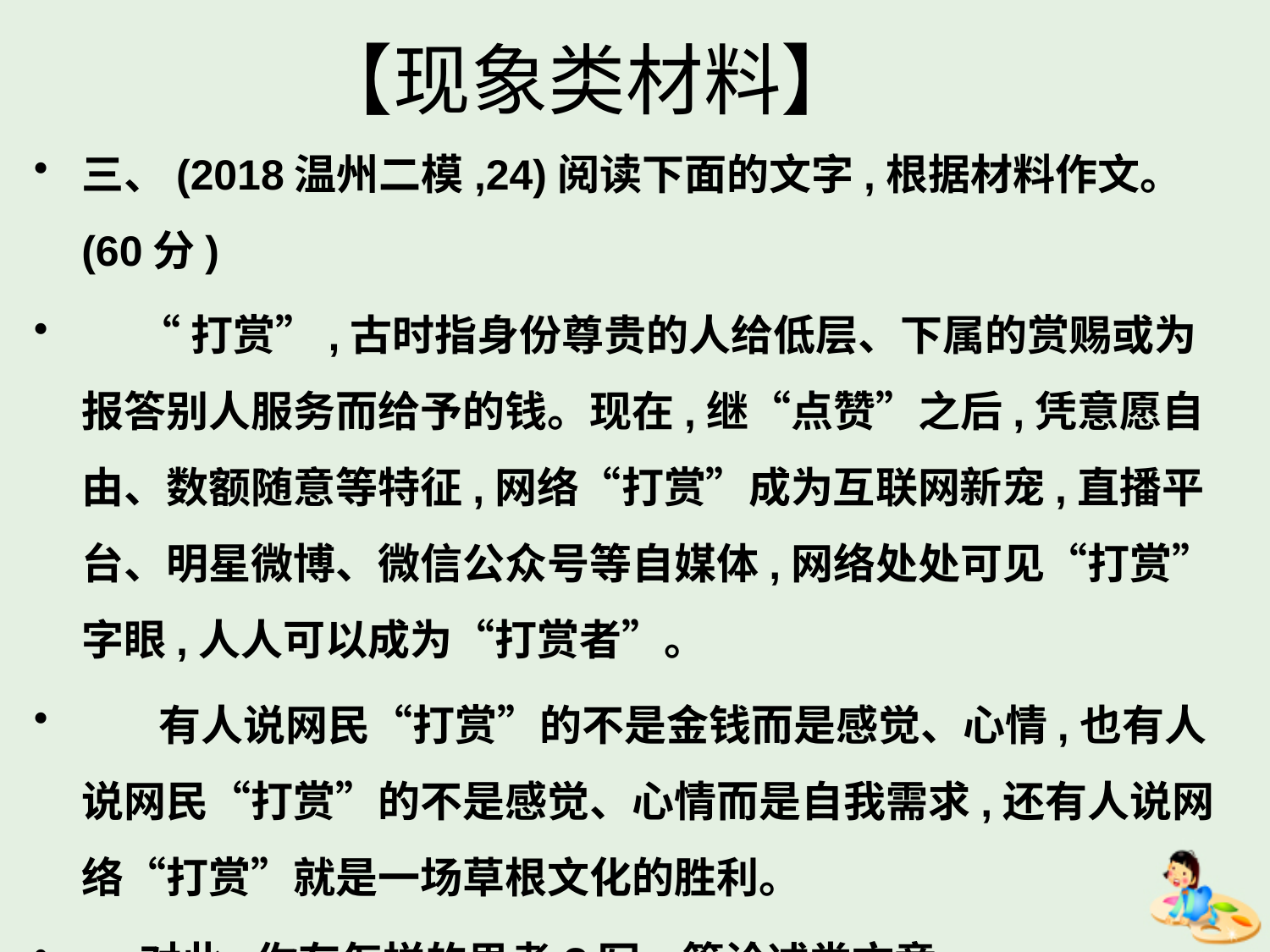

# 【现象类材料】
三、(2018温州二模,24)阅读下面的文字,根据材料作文。(60分)
      “打赏”,古时指身份尊贵的人给低层、下属的赏赐或为报答别人服务而给予的钱。现在,继“点赞”之后,凭意愿自由、数额随意等特征,网络“打赏”成为互联网新宠,直播平台、明星微博、微信公众号等自媒体,网络处处可见“打赏”字眼,人人可以成为“打赏者”。
       有人说网民“打赏”的不是金钱而是感觉、心情,也有人说网民“打赏”的不是感觉、心情而是自我需求,还有人说网络“打赏”就是一场草根文化的胜利。
     对此,你有怎样的思考?写一篇论述类文章。